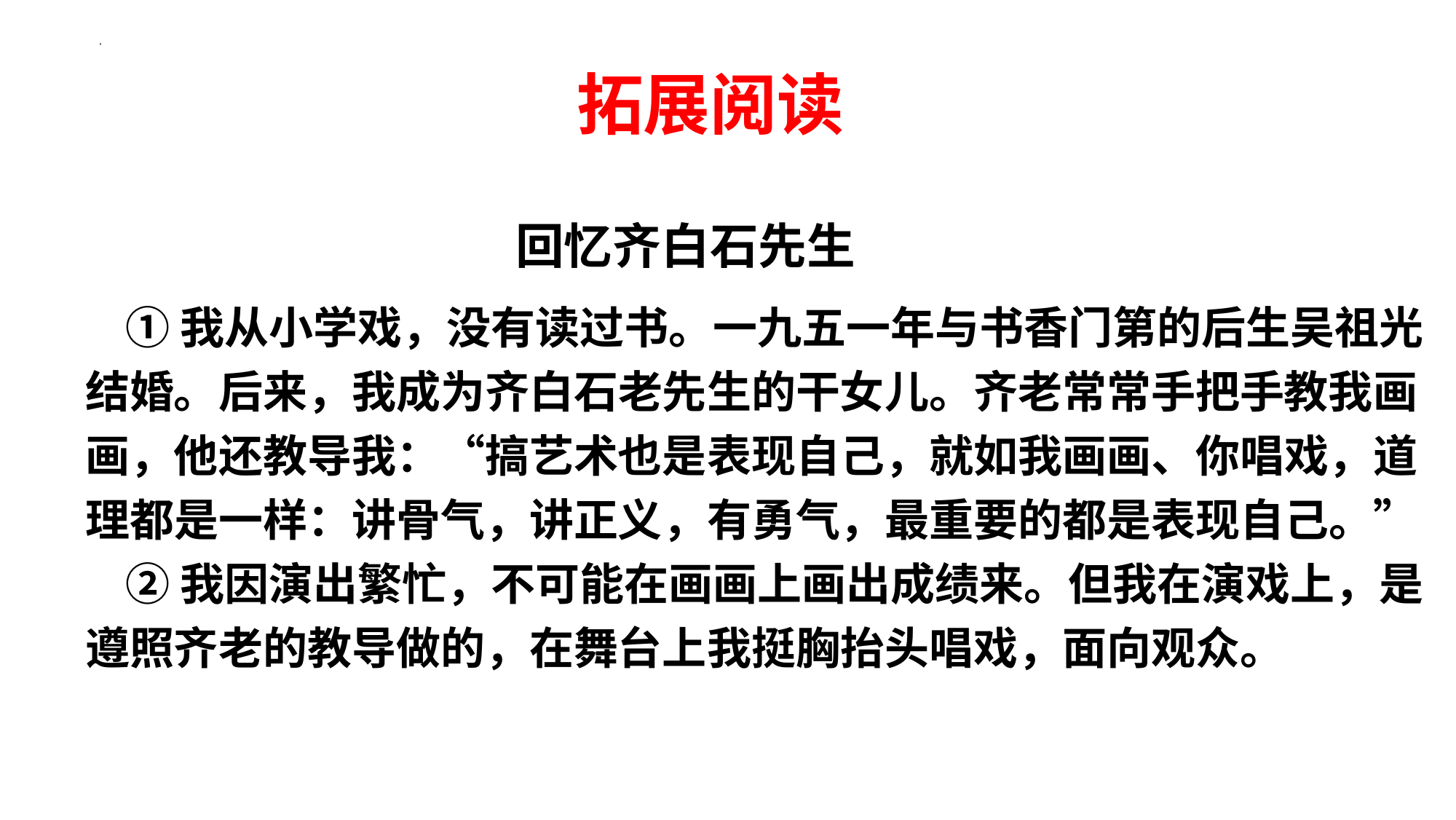

拓展阅读
回忆齐白石先生
    ①我从小学戏，没有读过书。一九五一年与书香门第的后生吴祖光结婚。后来，我成为齐白石老先生的干女儿。齐老常常手把手教我画画，他还教导我：“搞艺术也是表现自己，就如我画画、你唱戏，道理都是一样：讲骨气，讲正义，有勇气，最重要的都是表现自己。”
    ②我因演出繁忙，不可能在画画上画出成绩来。但我在演戏上，是遵照齐老的教导做的，在舞台上我挺胸抬头唱戏，面向观众。